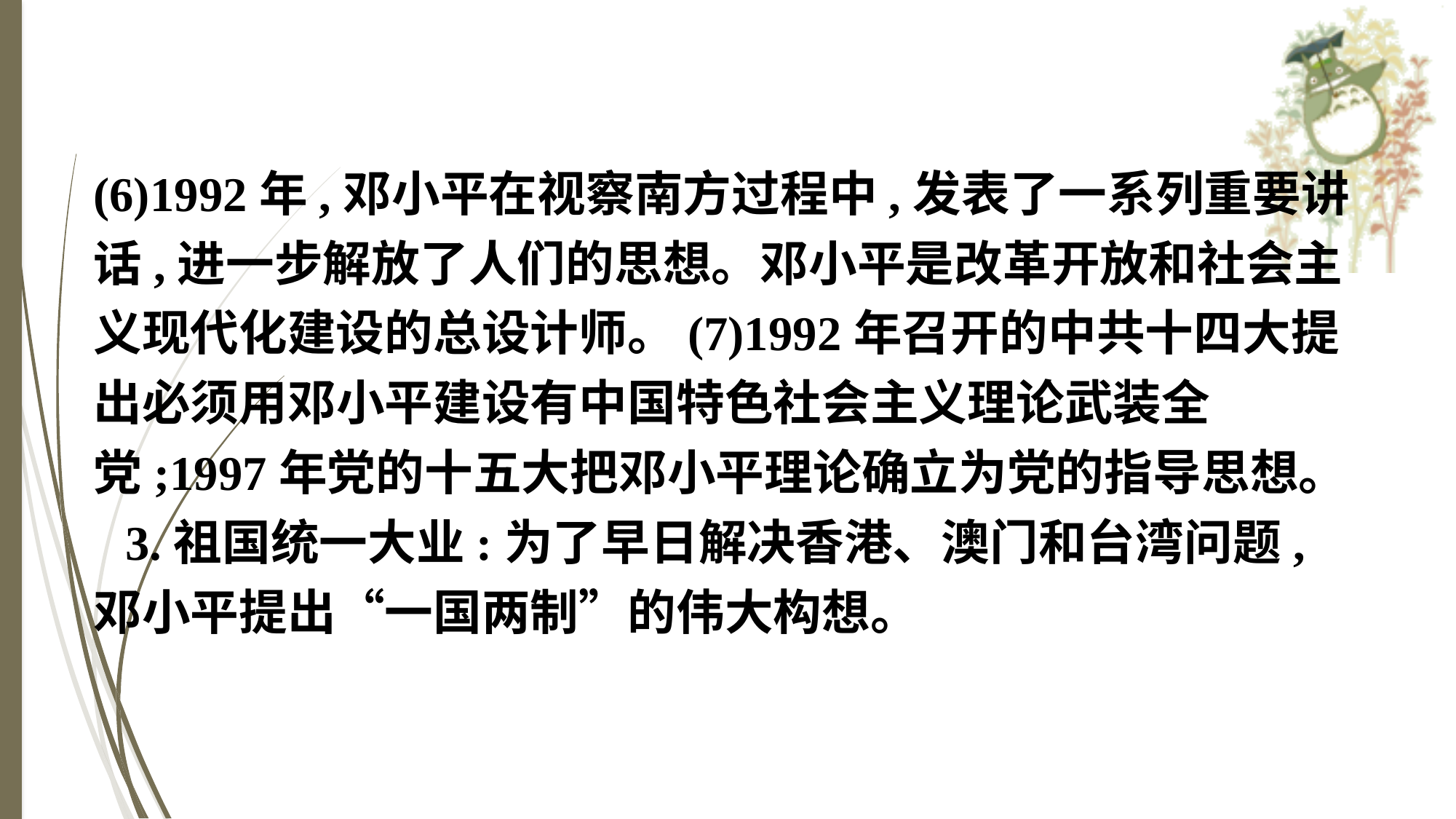

(6)1992年,邓小平在视察南方过程中,发表了一系列重要讲话,进一步解放了人们的思想。邓小平是改革开放和社会主义现代化建设的总设计师。(7)1992年召开的中共十四大提出必须用邓小平建设有中国特色社会主义理论武装全党;1997年党的十五大把邓小平理论确立为党的指导思想。
3.祖国统一大业:为了早日解决香港、澳门和台湾问题,邓小平提出“一国两制”的伟大构想。